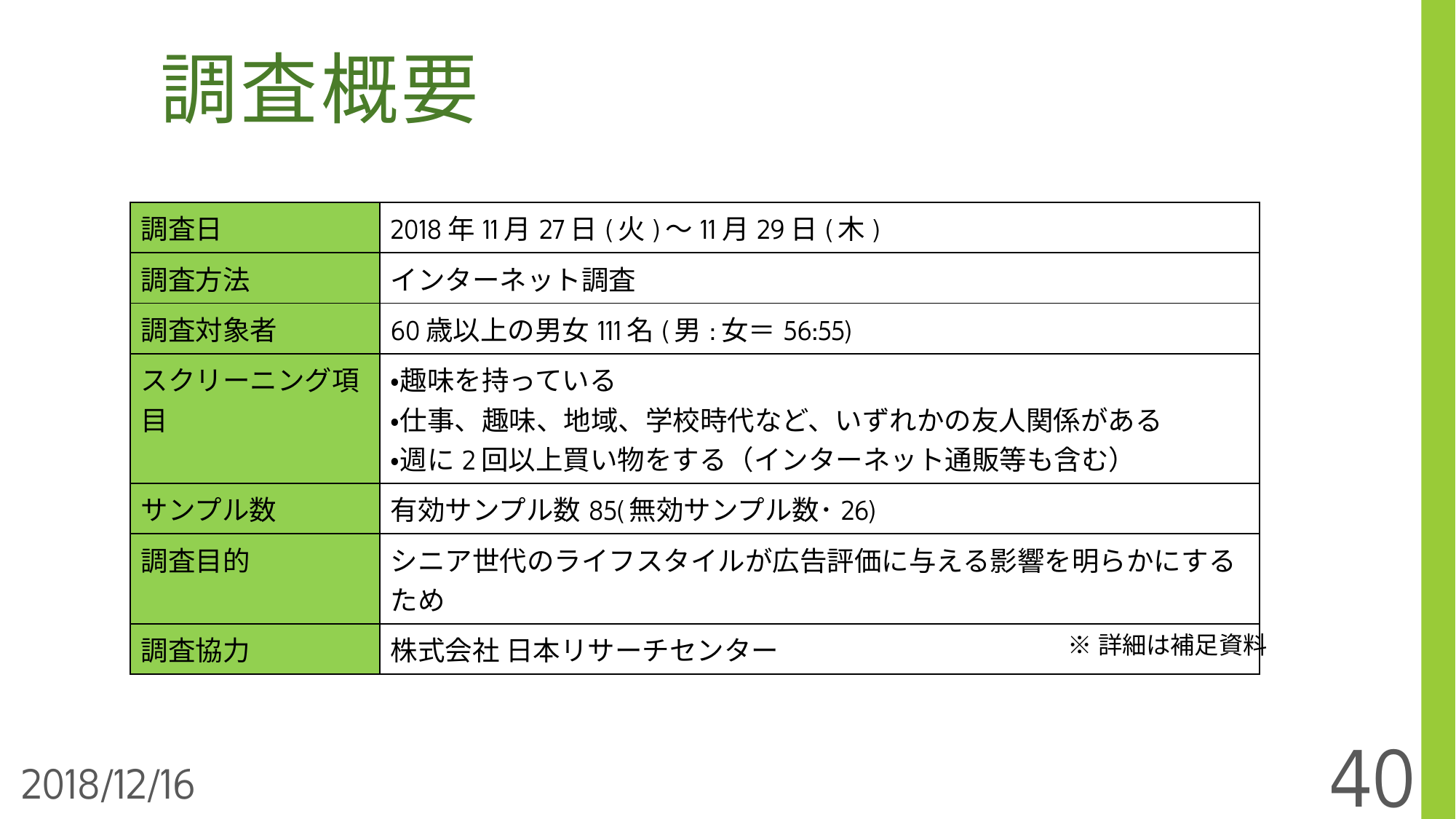

# 調査概要
| 調査日 | 2018年11月27日(火)～11月29日(木) |
| --- | --- |
| 調査方法 | インターネット調査 |
| 調査対象者 | 60歳以上の男女111名(男:女＝56:55) |
| スクリーニング項目 | ・趣味を持っている ・仕事、趣味、地域、学校時代など、いずれかの友人関係がある ・週に2回以上買い物をする（インターネット通販等も含む） |
| サンプル数 | 有効サンプル数85(無効サンプル数･26) |
| 調査目的 | シニア世代のライフスタイルが広告評価に与える影響を明らかにするため |
| 調査協力 | 株式会社 日本リサーチセンター |
※詳細は補足資料
40
2018/12/16